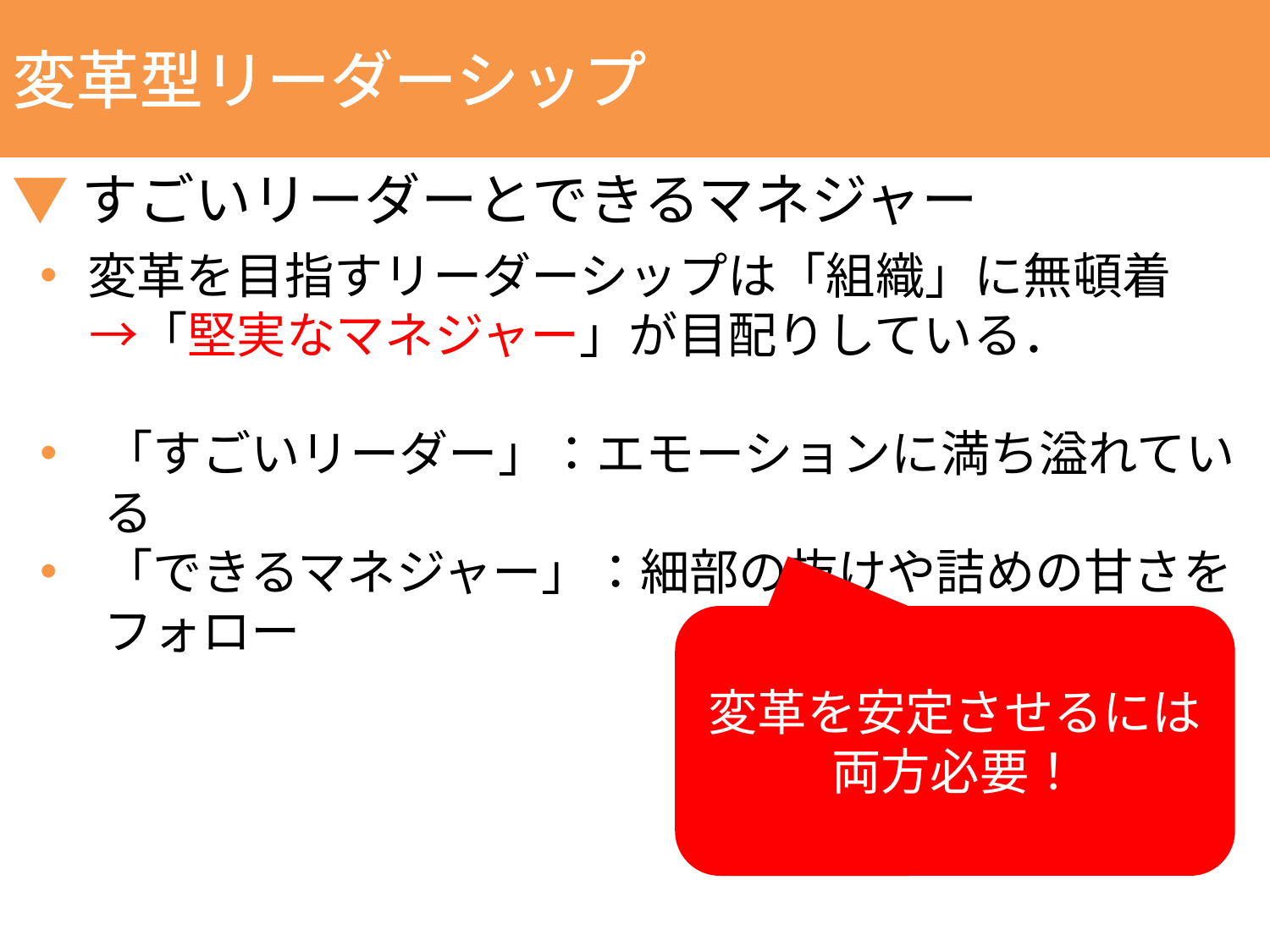

変革型リーダーシップ
▼すごいリーダーとできるマネジャー
変革を目指すリーダーシップは「組織」に無頓着
　→「堅実なマネジャー」が目配りしている．

「すごいリーダー」：エモーションに満ち溢れている
「できるマネジャー」：細部の抜けや詰めの甘さをフォロー
変革を安定させるには
両方必要！